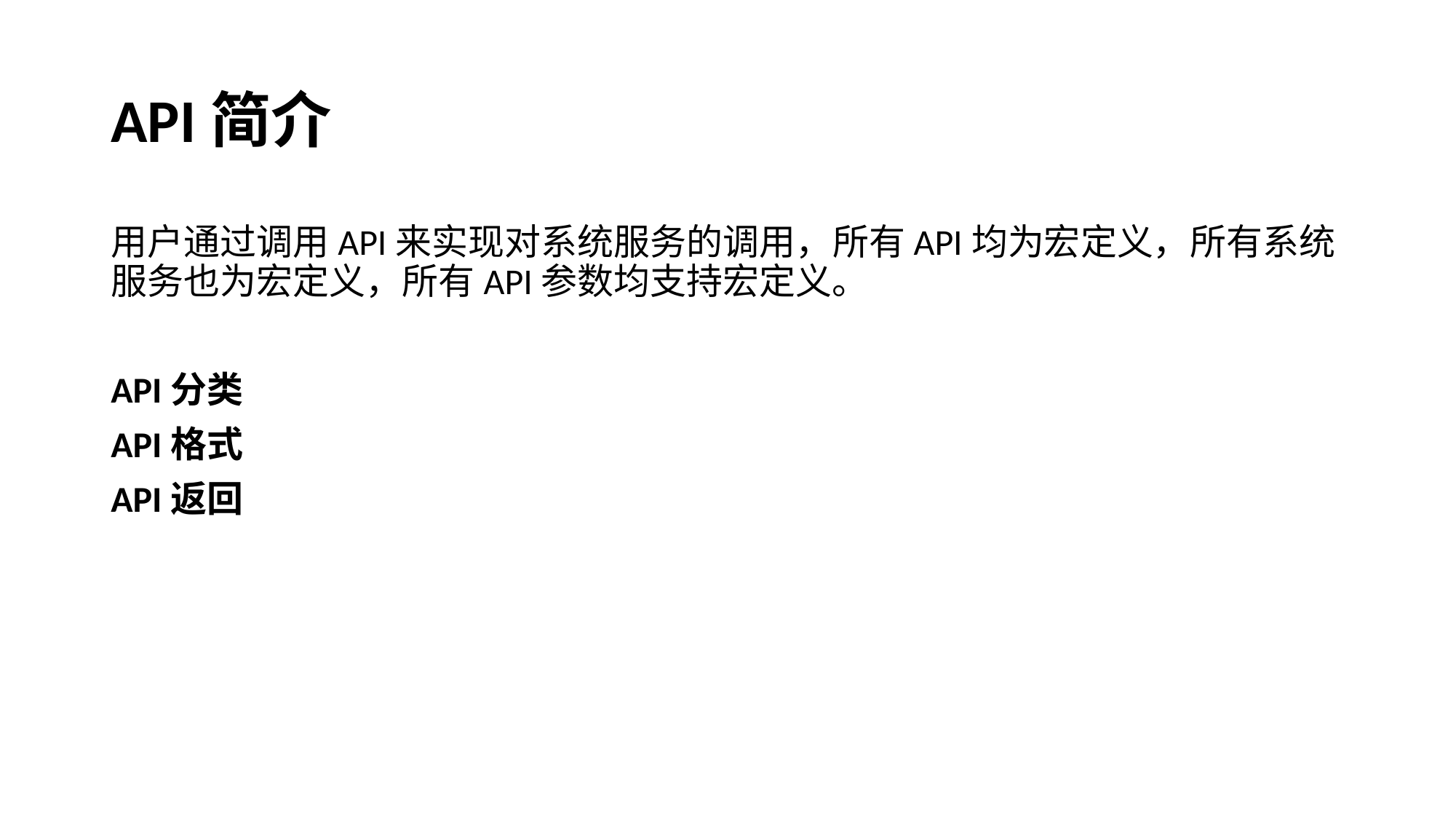

# API简介
用户通过调用API来实现对系统服务的调用，所有API均为宏定义，所有系统服务也为宏定义，所有API参数均支持宏定义。

API分类
API格式
API返回